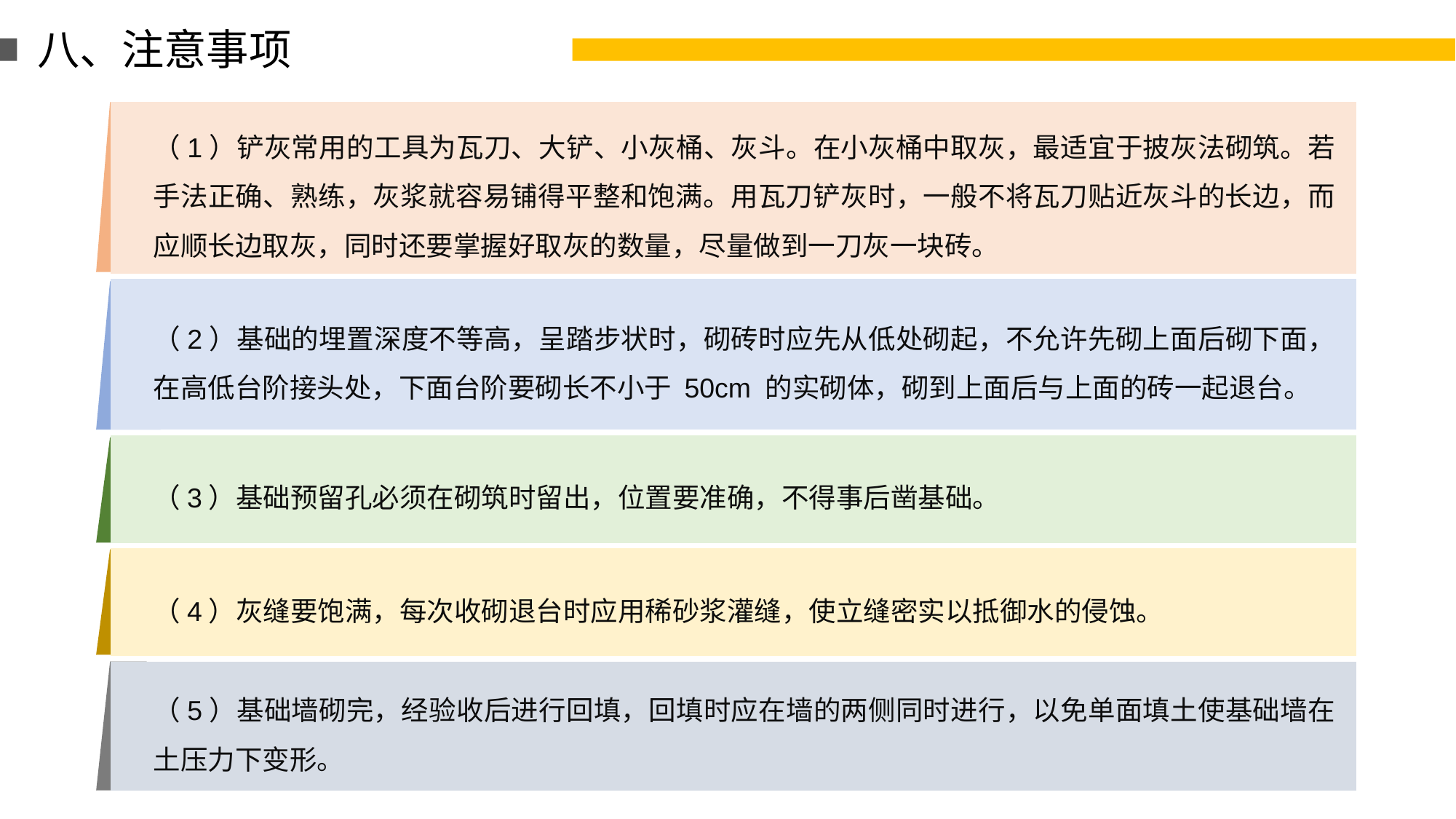

八、注意事项
（1）铲灰常用的工具为瓦刀、大铲、小灰桶、灰斗。在小灰桶中取灰，最适宜于披灰法砌筑。若手法正确、熟练，灰浆就容易铺得平整和饱满。用瓦刀铲灰时，一般不将瓦刀贴近灰斗的长边，而应顺长边取灰，同时还要掌握好取灰的数量，尽量做到一刀灰一块砖。

（2）基础的埋置深度不等高，呈踏步状时，砌砖时应先从低处砌起，不允许先砌上面后砌下面，在高低台阶接头处，下面台阶要砌长不小于 50cm 的实砌体，砌到上面后与上面的砖一起退台。

（3）基础预留孔必须在砌筑时留出，位置要准确，不得事后凿基础。

（4）灰缝要饱满，每次收砌退台时应用稀砂浆灌缝，使立缝密实以抵御水的侵蚀。

（5）基础墙砌完，经验收后进行回填，回填时应在墙的两侧同时进行，以免单面填土使基础墙在土压力下变形。